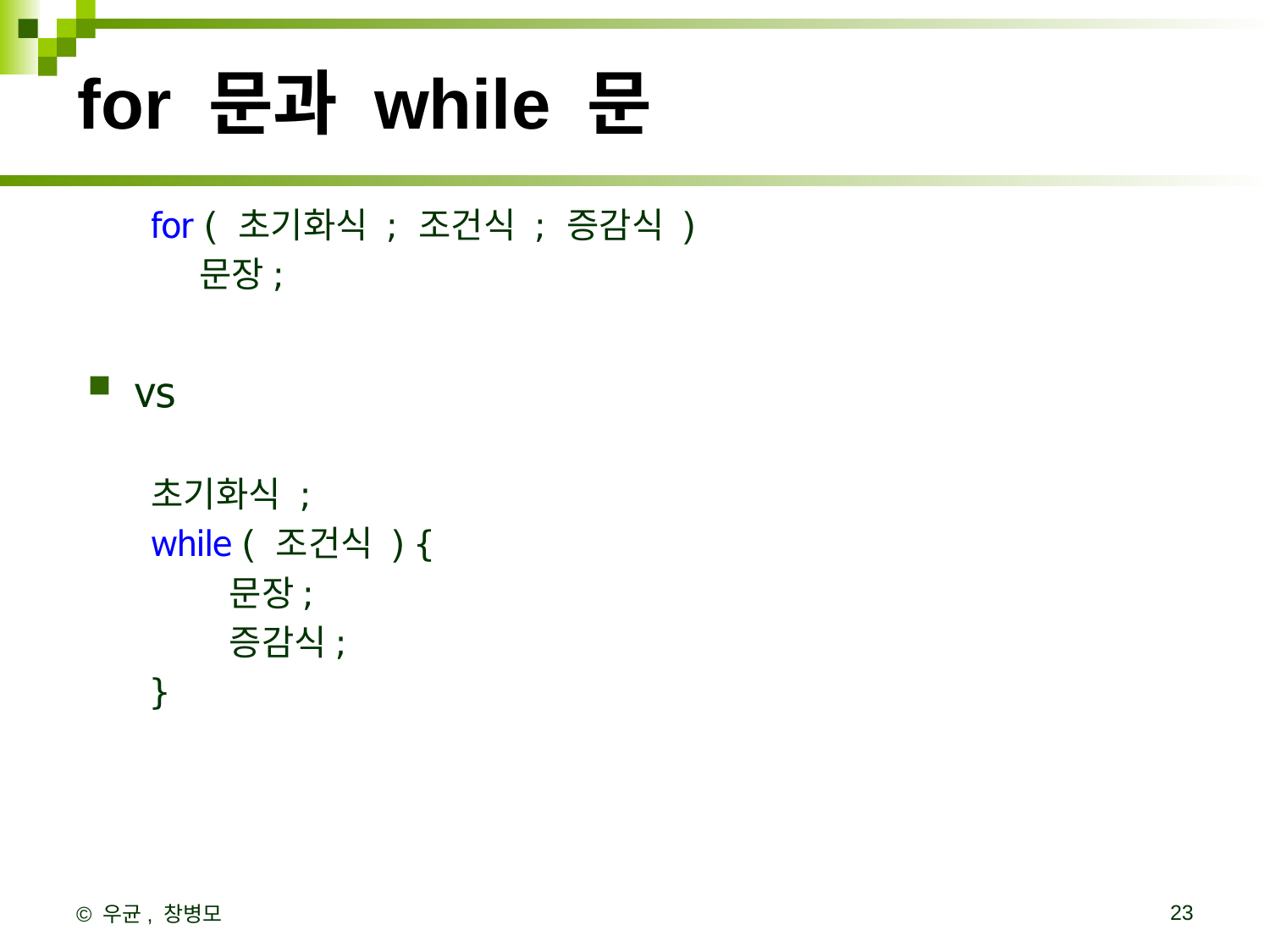

# for 문과 while 문
for ( 초기화식 ; 조건식 ; 증감식 )
    문장;

vs

초기화식 ;
while ( 조건식 ) {
       문장;
       증감식;
}

© 우균, 창병모
23